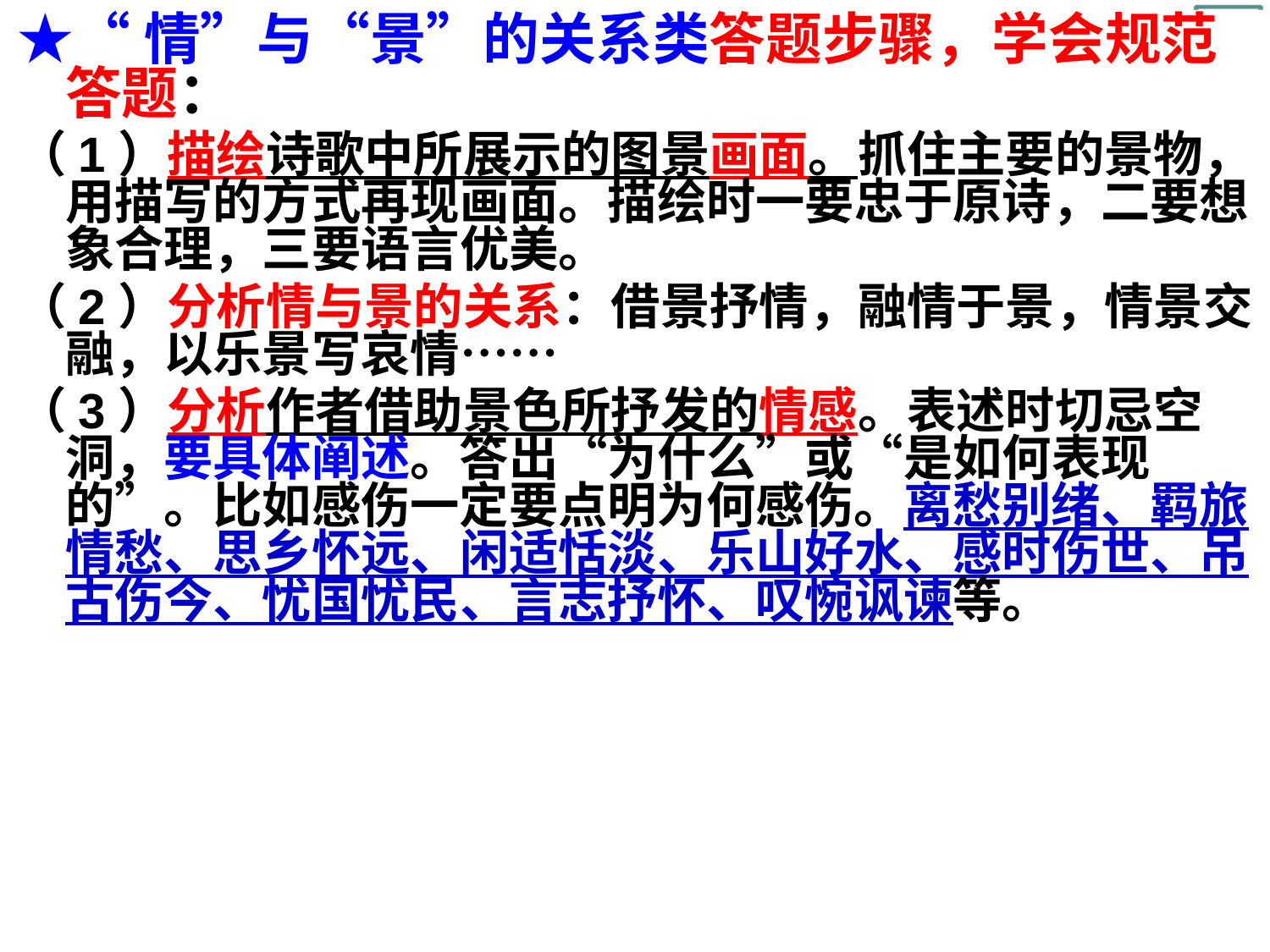

★“情”与“景”的关系类答题步骤，学会规范答题：
（1）描绘诗歌中所展示的图景画面。抓住主要的景物，用描写的方式再现画面。描绘时一要忠于原诗，二要想象合理，三要语言优美。
（2）分析情与景的关系：借景抒情，融情于景，情景交融，以乐景写哀情……
（3）分析作者借助景色所抒发的情感。表述时切忌空洞，要具体阐述。答出“为什么”或“是如何表现的”。比如感伤一定要点明为何感伤。离愁别绪、羁旅情愁、思乡怀远、闲适恬淡、乐山好水、感时伤世、吊古伤今、忧国忧民、言志抒怀、叹惋讽谏等。